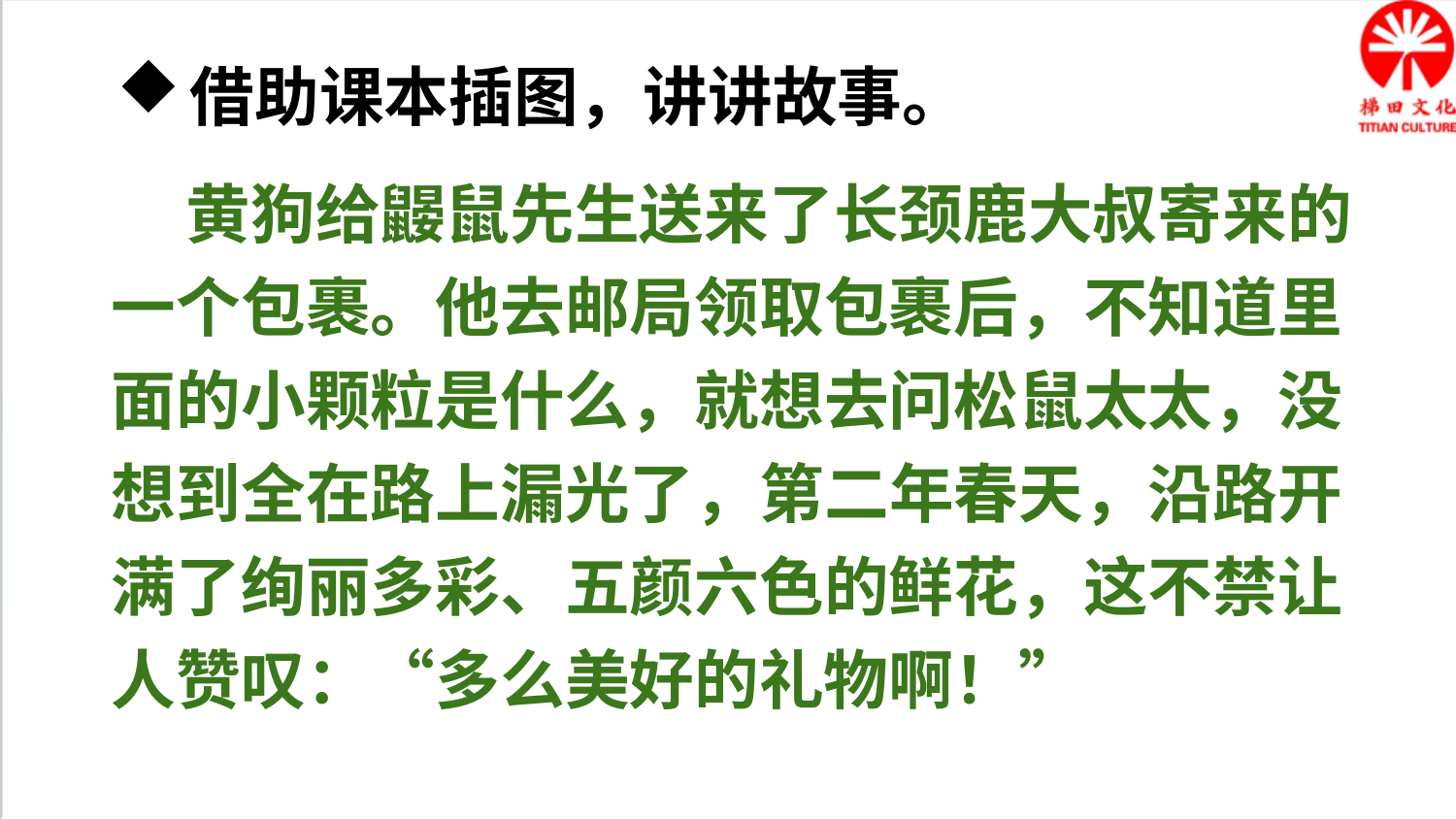

借助课本插图，讲讲故事。
    黄狗给鼹鼠先生送来了长颈鹿大叔寄来的一个包裹。他去邮局领取包裹后，不知道里面的小颗粒是什么，就想去问松鼠太太，没想到全在路上漏光了，第二年春天，沿路开满了绚丽多彩、五颜六色的鲜花，这不禁让人赞叹：“多么美好的礼物啊！”